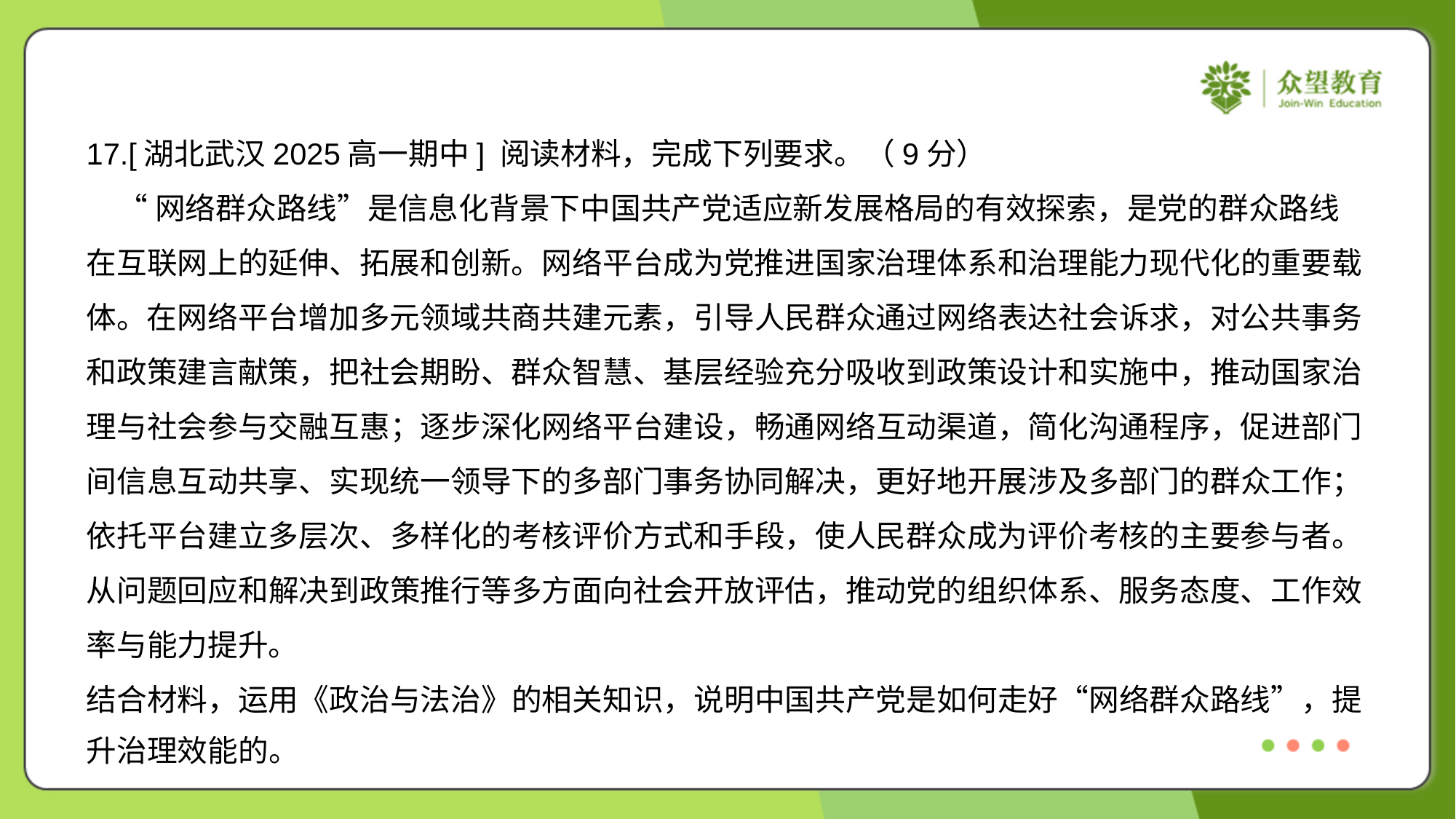

17.[湖北武汉2025高一期中] 阅读材料，完成下列要求。（9分）
    “网络群众路线”是信息化背景下中国共产党适应新发展格局的有效探索，是党的群众路线
在互联网上的延伸、拓展和创新。网络平台成为党推进国家治理体系和治理能力现代化的重要载
体。在网络平台增加多元领域共商共建元素，引导人民群众通过网络表达社会诉求，对公共事务
和政策建言献策，把社会期盼、群众智慧、基层经验充分吸收到政策设计和实施中，推动国家治
理与社会参与交融互惠；逐步深化网络平台建设，畅通网络互动渠道，简化沟通程序，促进部门
间信息互动共享、实现统一领导下的多部门事务协同解决，更好地开展涉及多部门的群众工作；
依托平台建立多层次、多样化的考核评价方式和手段，使人民群众成为评价考核的主要参与者。
从问题回应和解决到政策推行等多方面向社会开放评估，推动党的组织体系、服务态度、工作效
率与能力提升。
结合材料，运用《政治与法治》的相关知识，说明中国共产党是如何走好“网络群众路线”，提
升治理效能的。